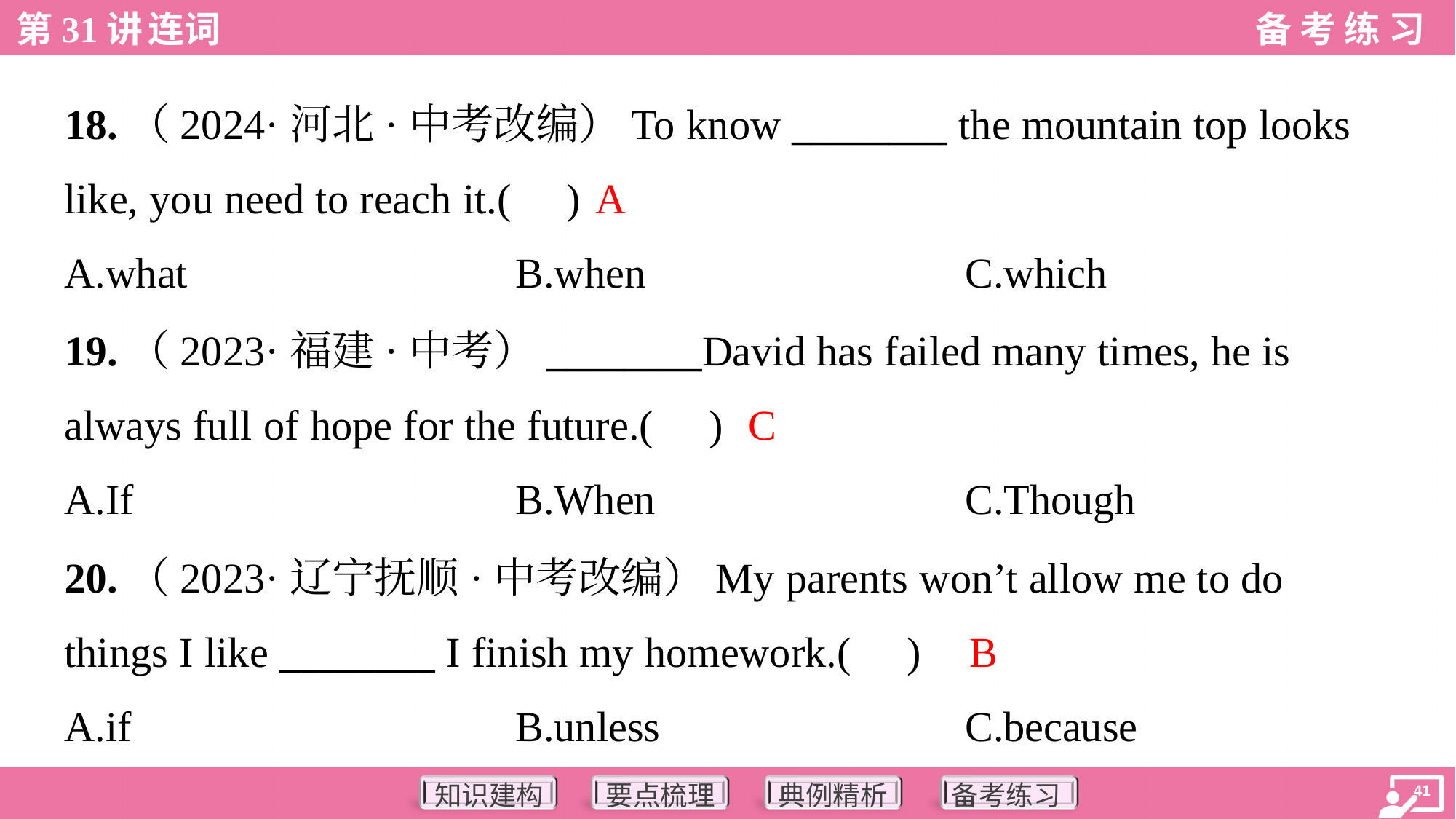

18.（2024·河北·中考改编）To know ________ the mountain top looks
like, you need to reach it.(     )
A
A.what	B.when	C.which
19.（2023·福建·中考）________David has failed many times, he is
always full of hope for the future.(     )
C
A.If	B.When	C.Though
20.（2023·辽宁抚顺·中考改编）My parents won’t allow me to do
things I like ________ I finish my homework.(     )
B
A.if	B.unless	C.because